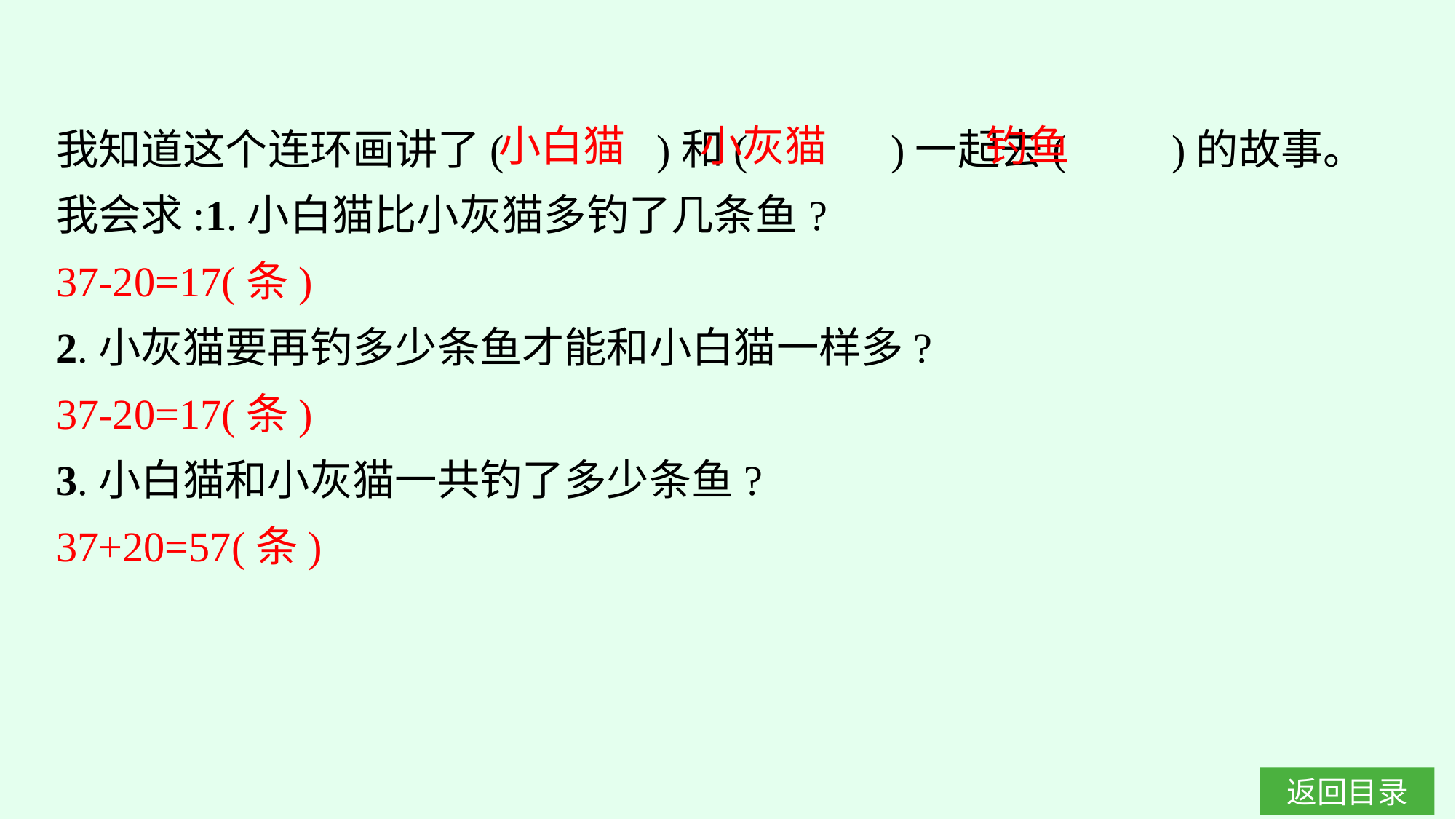

我知道这个连环画讲了(　　     )和(　    　)一起去(　　)的故事。
我会求:1.小白猫比小灰猫多钓了几条鱼?
37-20=17(条)
2.小灰猫要再钓多少条鱼才能和小白猫一样多?
37-20=17(条)
3.小白猫和小灰猫一共钓了多少条鱼?
37+20=57(条)
小白猫
小灰猫
钓鱼